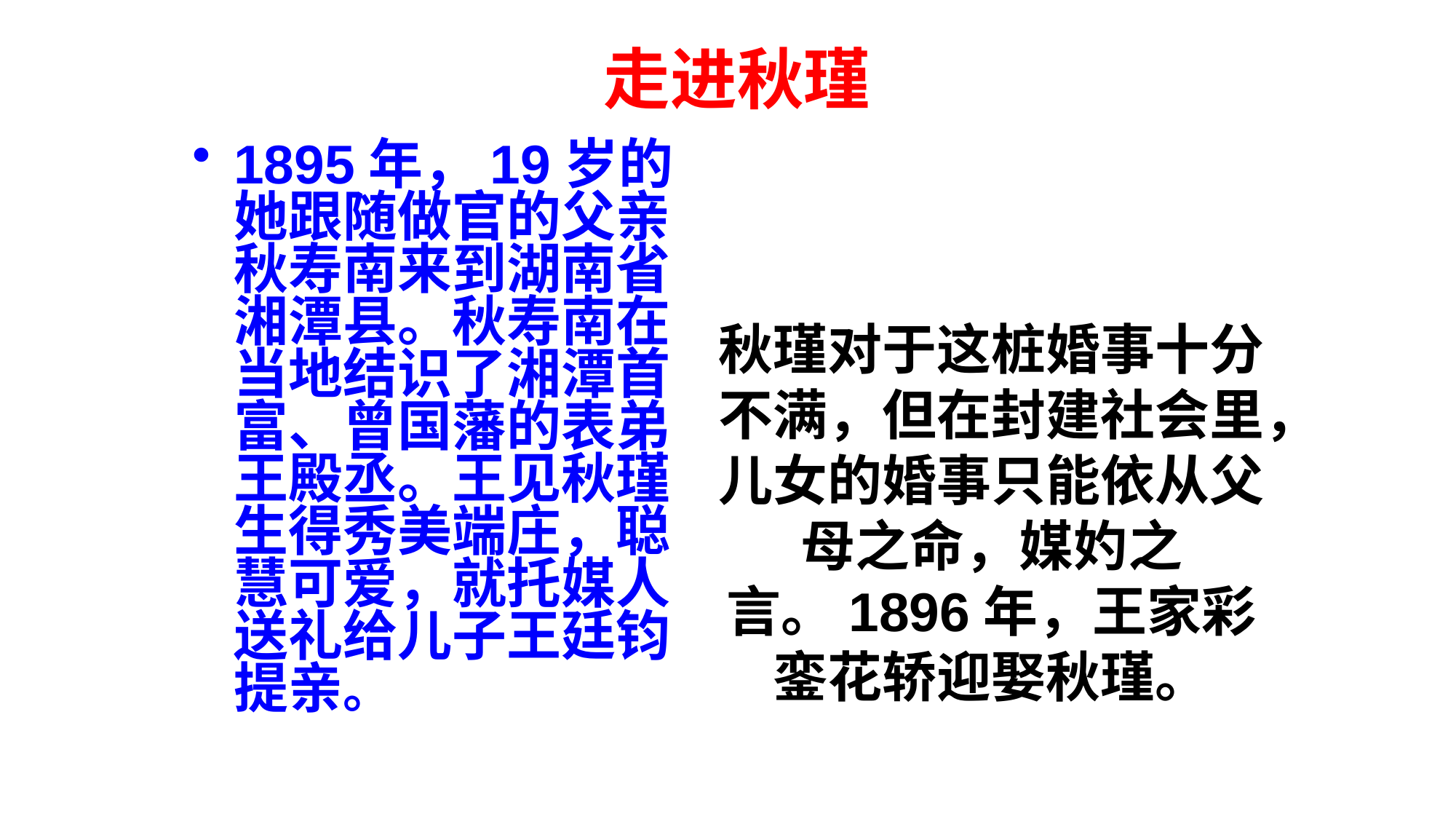

# 走进秋瑾
1895年，19岁的她跟随做官的父亲秋寿南来到湖南省湘潭县。秋寿南在当地结识了湘潭首富、曾国藩的表弟王殿丞。王见秋瑾生得秀美端庄，聪慧可爱，就托媒人送礼给儿子王廷钧提亲。
秋瑾对于这桩婚事十分不满，但在封建社会里，儿女的婚事只能依从父母之命，媒妁之言。1896年，王家彩銮花轿迎娶秋瑾。